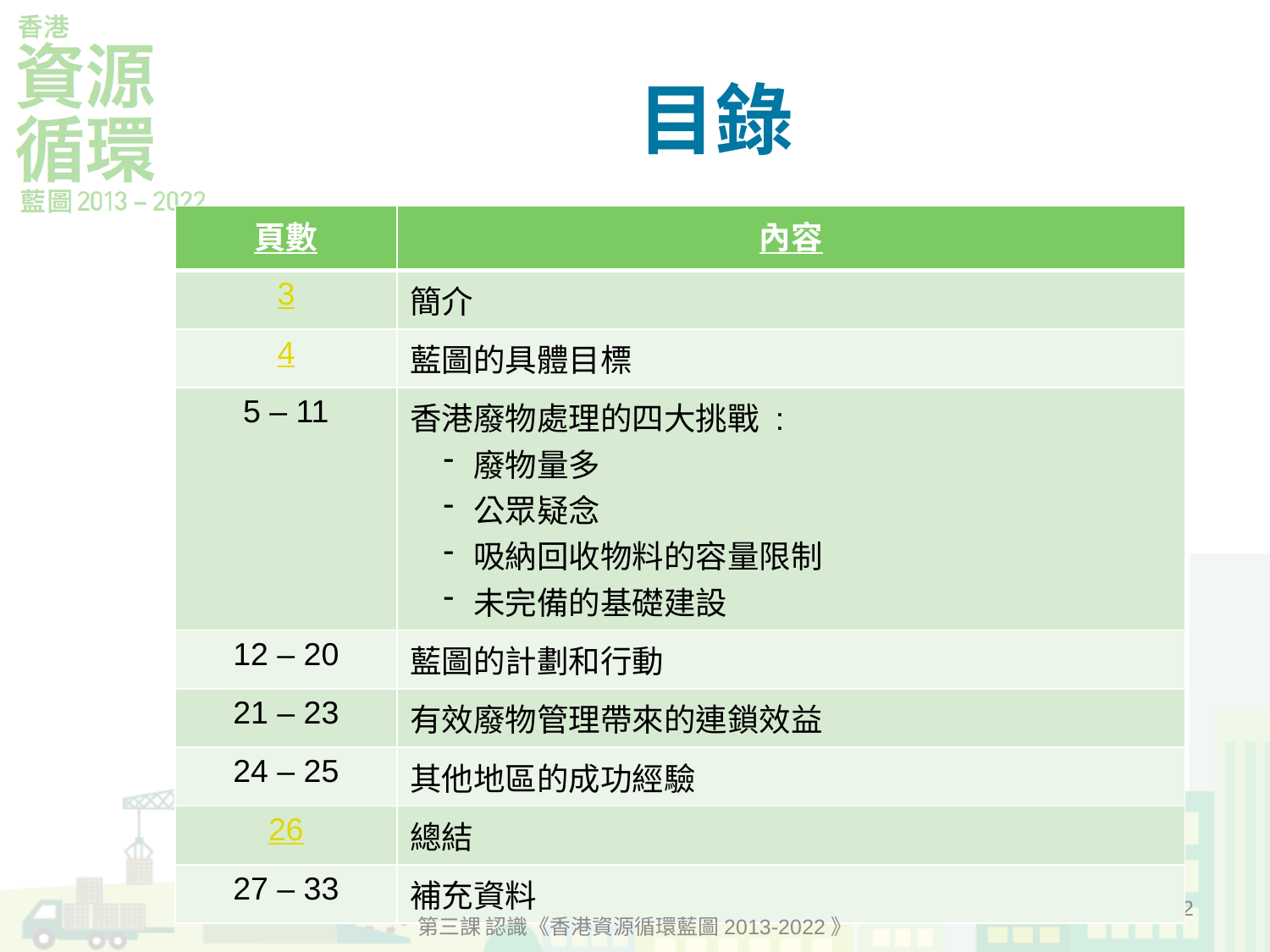

# 目錄
| 頁數 | 內容 |
| --- | --- |
| 3 | 簡介 |
| 4 | 藍圖的具體目標 |
| 5 – 11 | 香港廢物處理的四大挑戰 : 廢物量多 公眾疑念 吸納回收物料的容量限制 未完備的基礎建設 |
| 12 – 20 | 藍圖的計劃和行動 |
| 21 – 23 | 有效廢物管理帶來的連鎖效益 |
| 24 – 25 | 其他地區的成功經驗 |
| 26 | 總結 |
| 27 – 33 | 補充資料 |
2
第三課 認識《香港資源循環藍圖2013-2022》